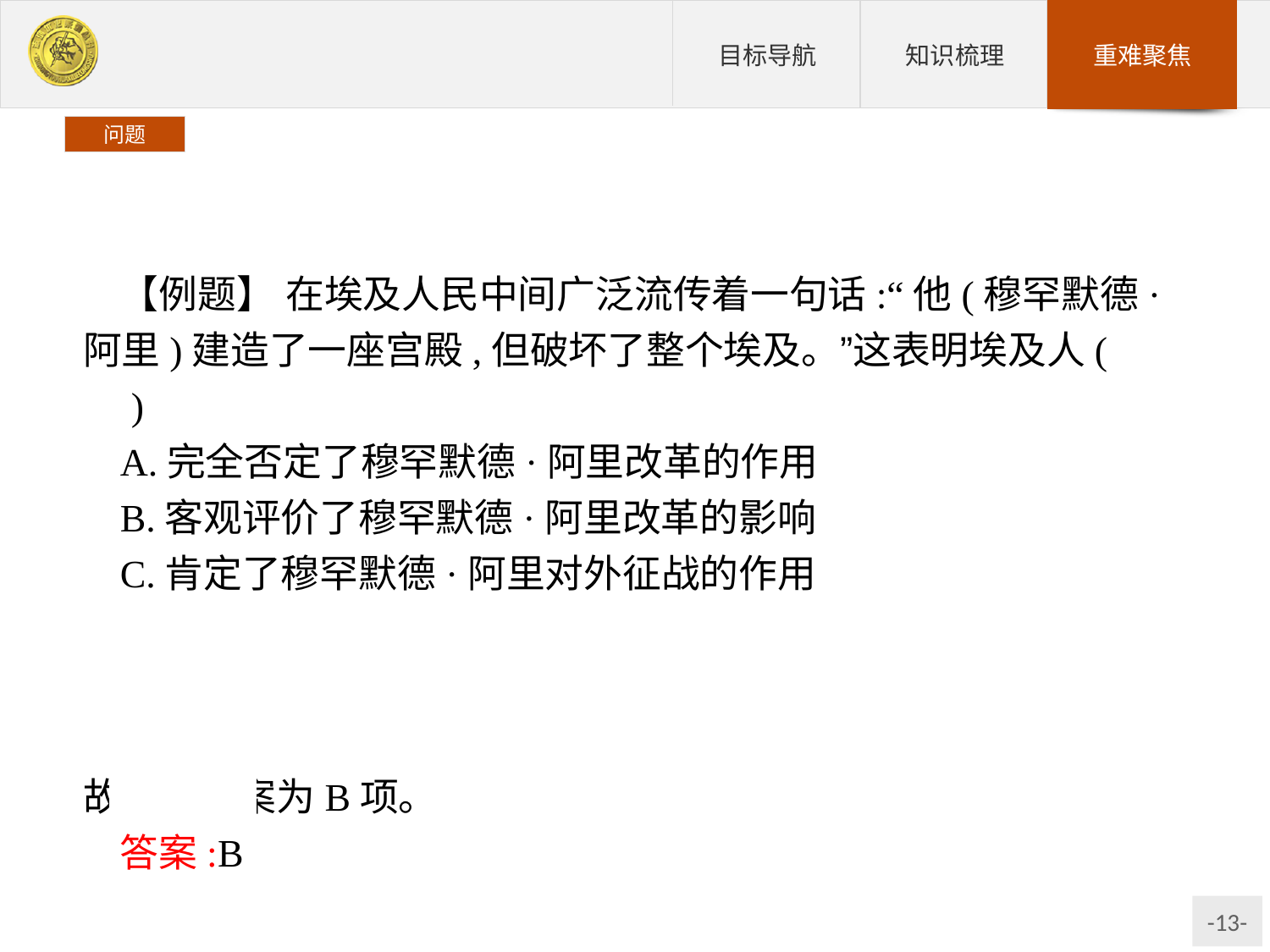

问题
【例题】 在埃及人民中间广泛流传着一句话:“他(穆罕默德·阿里)建造了一座宫殿,但破坏了整个埃及。”这表明埃及人(　　)
A.完全否定了穆罕默德·阿里改革的作用
B.客观评价了穆罕默德·阿里改革的影响
C.肯定了穆罕默德·阿里对外征战的作用
D.认为穆罕默德·阿里破坏了埃及的封建统治秩序
解析:题干观点既有对穆罕默德·阿里改革的肯定(建造了一座宫殿),也有对穆罕默德·阿里改革的否定(破坏了整个埃及)。故正确答案为B项。
答案:B